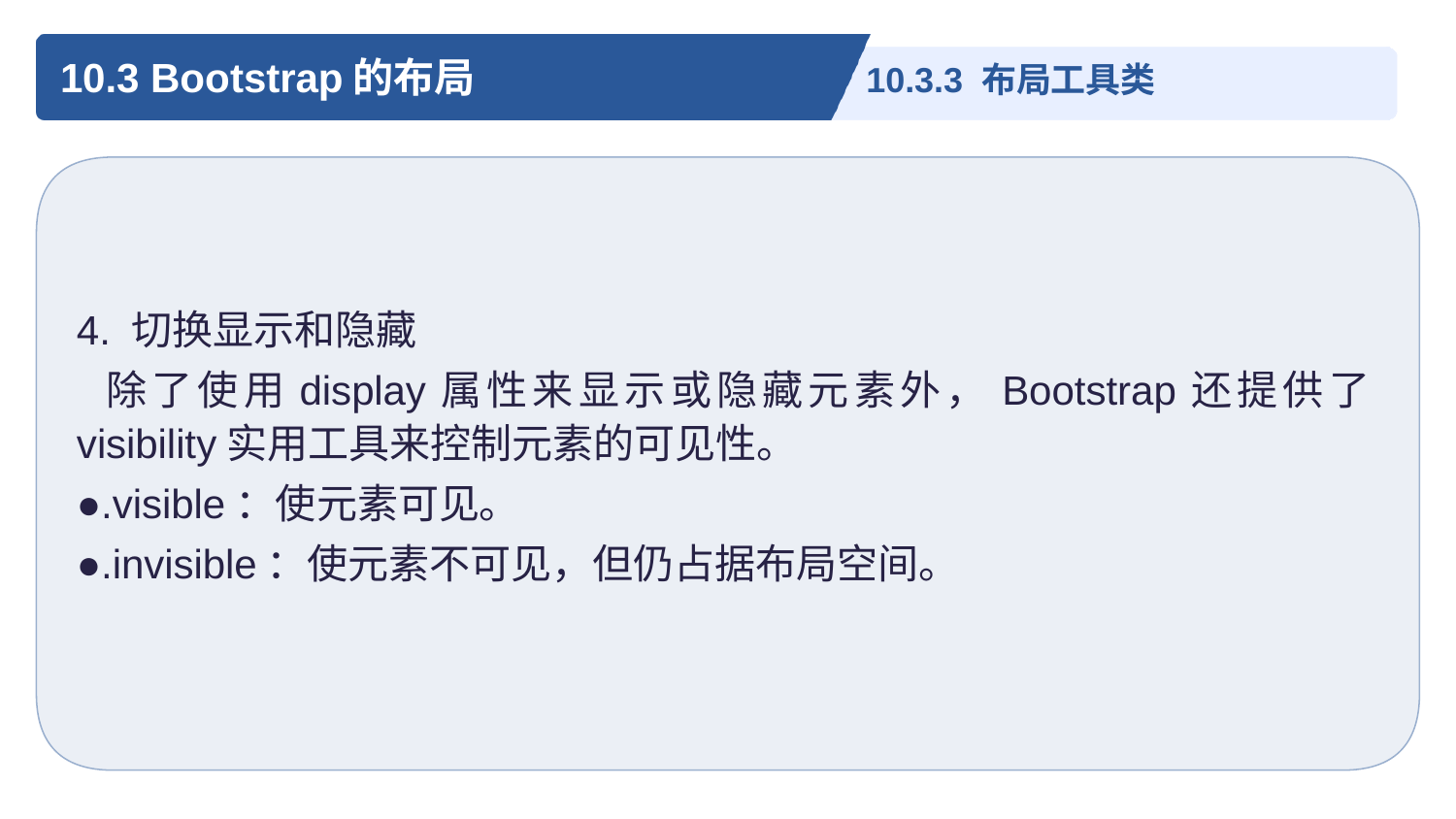

10.3 Bootstrap的布局
10.3.3 布局工具类

4. 切换显示和隐藏
 除了使用display属性来显示或隐藏元素外，Bootstrap还提供了visibility实用工具来控制元素的可见性。
●.visible：使元素可见。
●.invisible：使元素不可见，但仍占据布局空间。